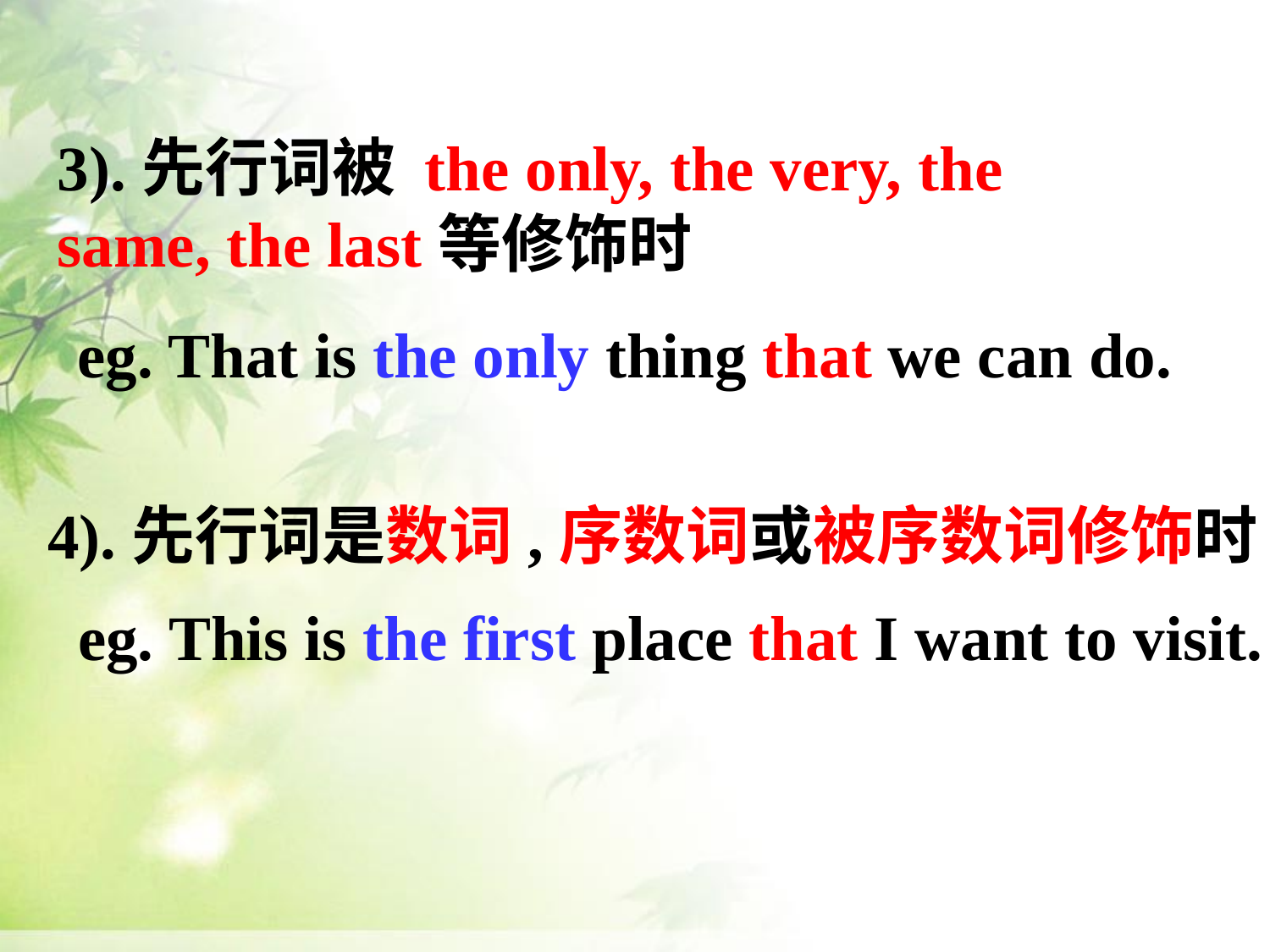

3).先行词被 the only, the very, the same, the last等修饰时
eg. That is the only thing that we can do.
4).先行词是数词,序数词或被序数词修饰时

eg. This is the first place that I want to visit.